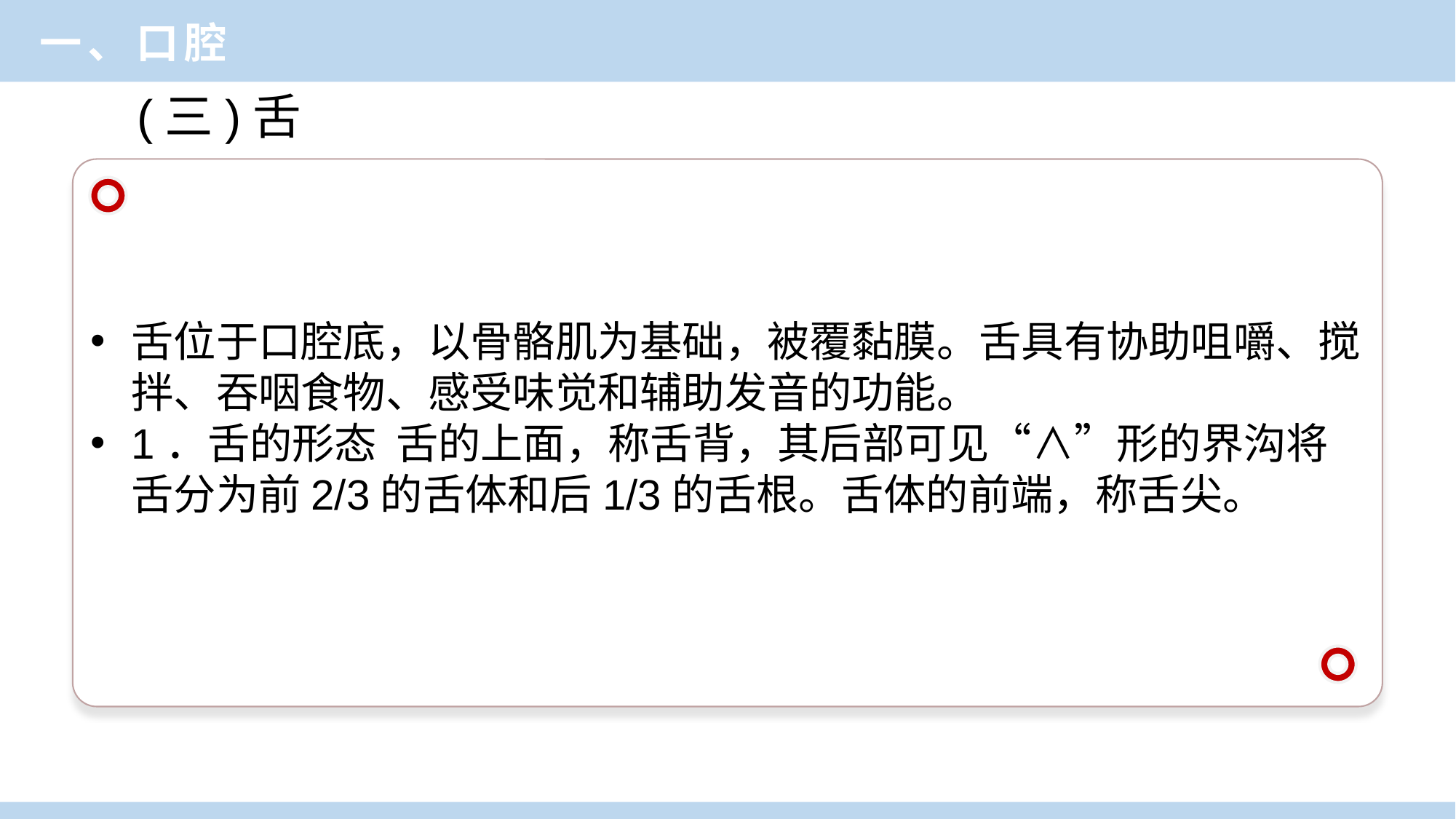

一、口腔
(三)舌
舌位于口腔底，以骨骼肌为基础，被覆黏膜。舌具有协助咀嚼、搅拌、吞咽食物、感受味觉和辅助发音的功能。
1．舌的形态  舌的上面，称舌背，其后部可见“∧”形的界沟将舌分为前2/3的舌体和后1/3的舌根。舌体的前端，称舌尖。